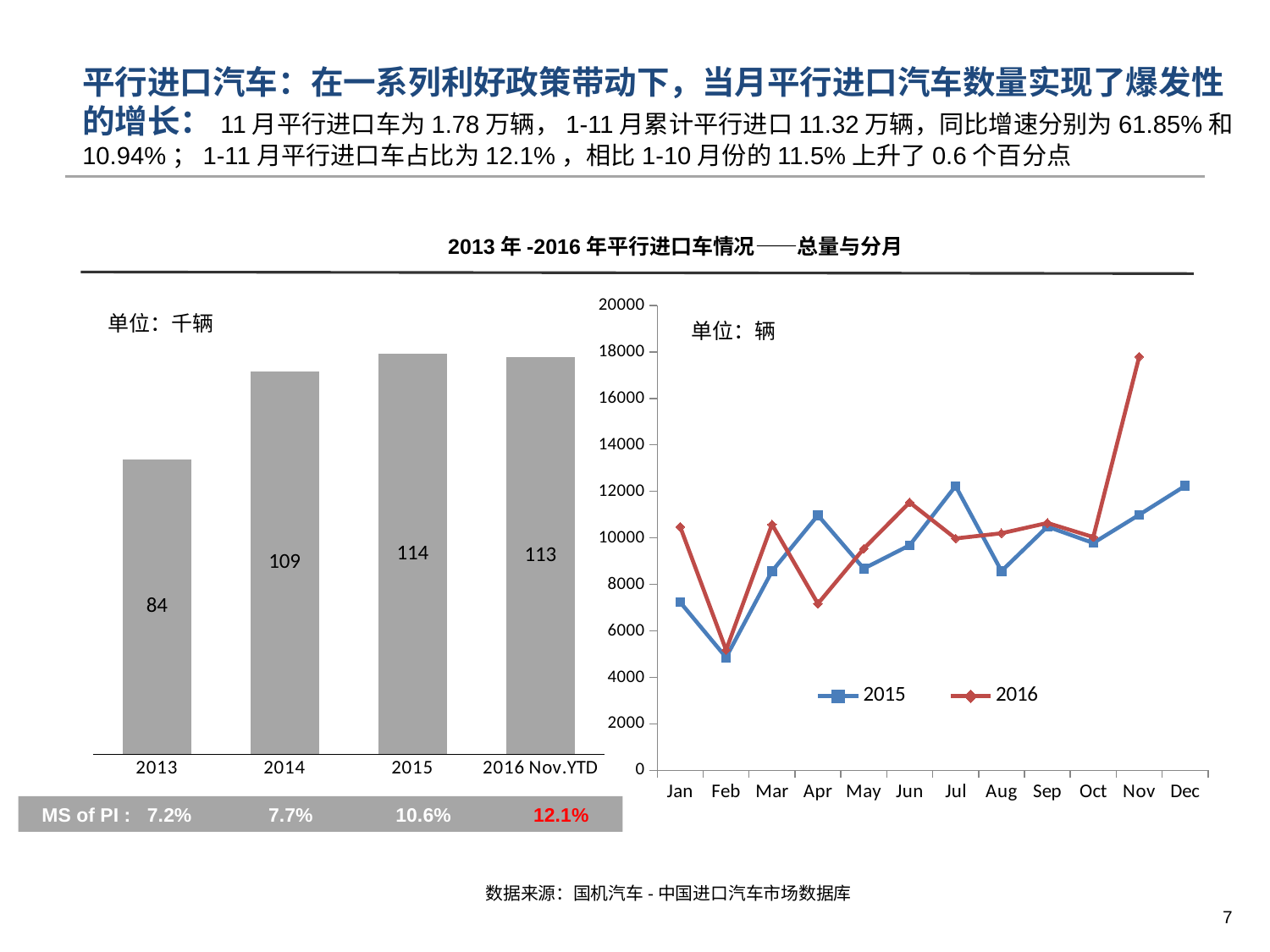

平行进口汽车：在一系列利好政策带动下，当月平行进口汽车数量实现了爆发性的增长：11月平行进口车为1.78万辆，1-11月累计平行进口11.32万辆，同比增速分别为61.85%和10.94%；1-11月平行进口车占比为12.1%，相比1-10月份的11.5%上升了0.6个百分点
2013年-2016年平行进口车情况——总量与分月

### Chart

| Category | 2015 | 2016 |
|---|---|---|
| Jan | 7229.0 | 10474.0 |
| Feb | 4856.0 | 5173.0 |
| Mar | 8561.0 | 10581.0 |
| Apr | 10973.0 | 7167.0 |
| May | 8675.0 | 9537.0 |
| Jun | 9681.0 | 11527.0 |
| Jul | 12228.0 | 9975.0 |
| Aug | 8568.0 | 10198.0 |
| Sep | 10484.0 | 10641.0 |
| Oct | 9779.0 | 10035.0 |
| Nov | 10992.0 | 17791.0 |
| Dec | 12235.0 | None |
单位：千辆
单位：辆

### Chart

| Category | PI | 列1 |
|---|---|---|
| 2013 | 84.0 | None |
| 2014 | 109.0 | None |
| 2015 | 114.0 | None |
| 2016 Nov.YTD | 113.0 | None |
  MS of PI :   7.2%              7.7%               10.6%               12.1%
数据来源：国机汽车-中国进口汽车市场数据库